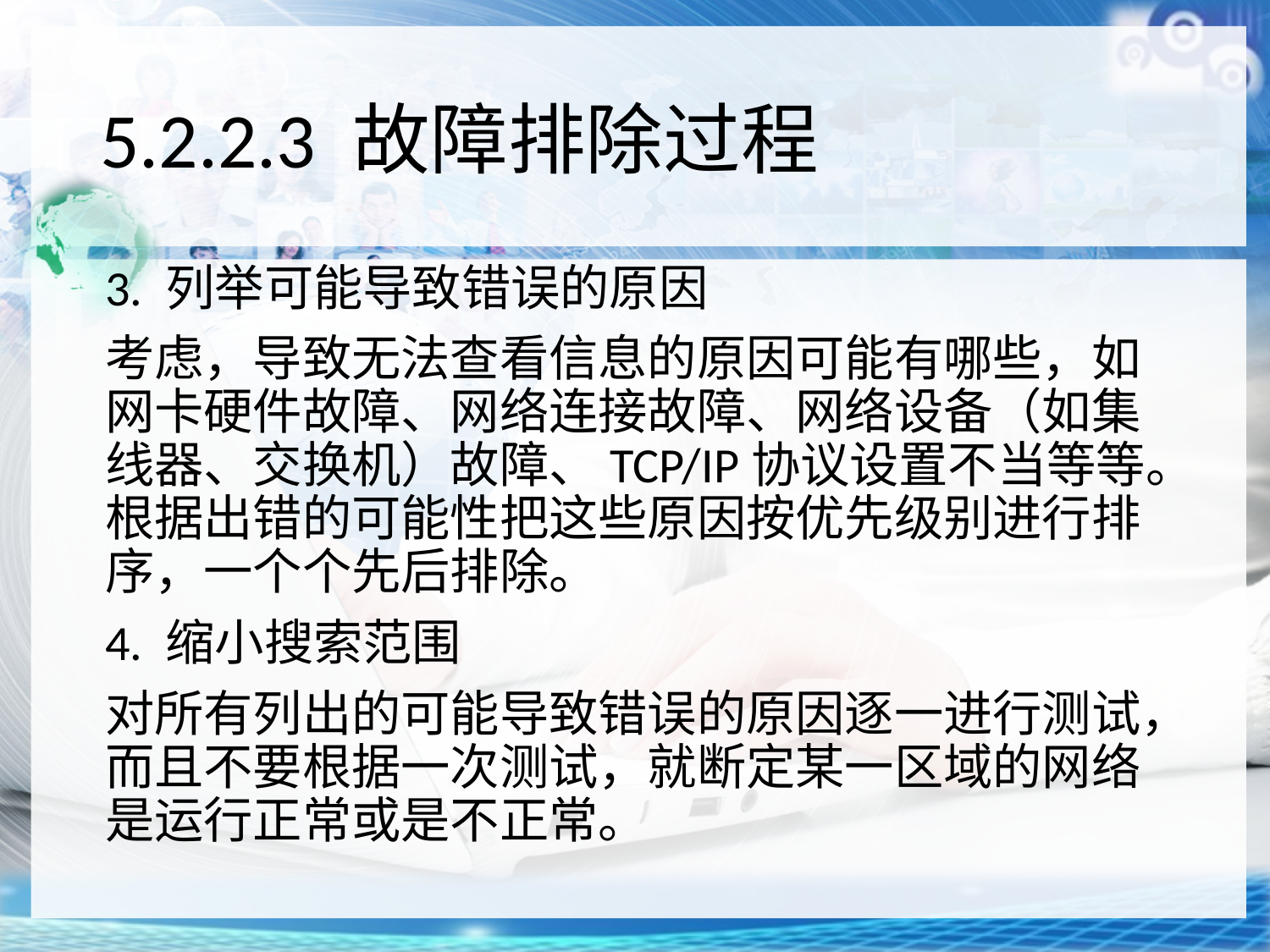

# 5.2.2.3 故障排除过程
3. 列举可能导致错误的原因
考虑，导致无法查看信息的原因可能有哪些，如网卡硬件故障、网络连接故障、网络设备（如集线器、交换机）故障、TCP/IP协议设置不当等等。根据出错的可能性把这些原因按优先级别进行排序，一个个先后排除。
4. 缩小搜索范围
对所有列出的可能导致错误的原因逐一进行测试，而且不要根据一次测试，就断定某一区域的网络是运行正常或是不正常。